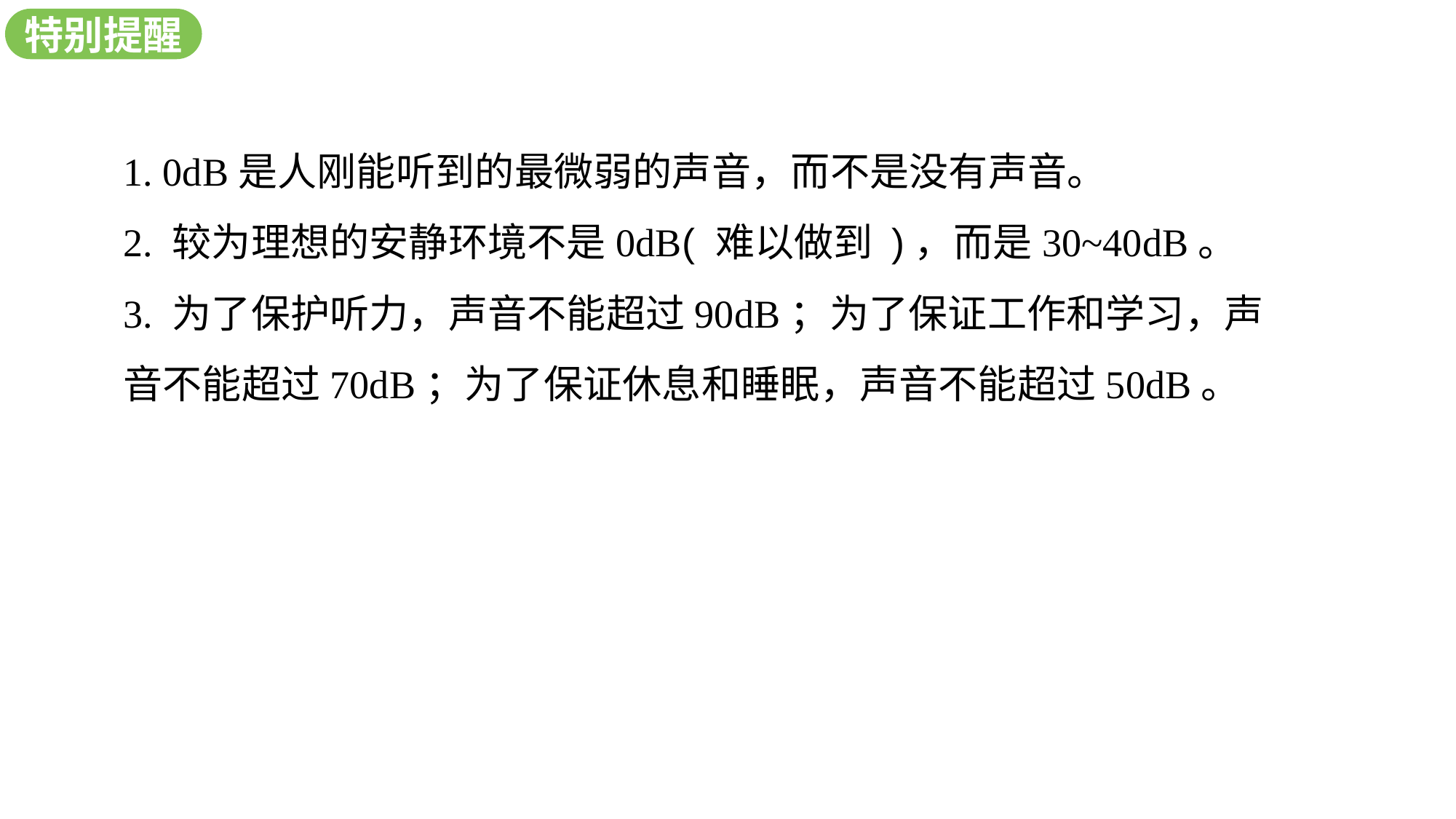

新知探究
特别提醒
1. 0dB是人刚能听到的最微弱的声音，而不是没有声音。
2. 较为理想的安静环境不是0dB( 难以做到 )，而是30~40dB。
3. 为了保护听力，声音不能超过90dB；为了保证工作和学习，声音不能超过70dB；为了保证休息和睡眠，声音不能超过50dB。